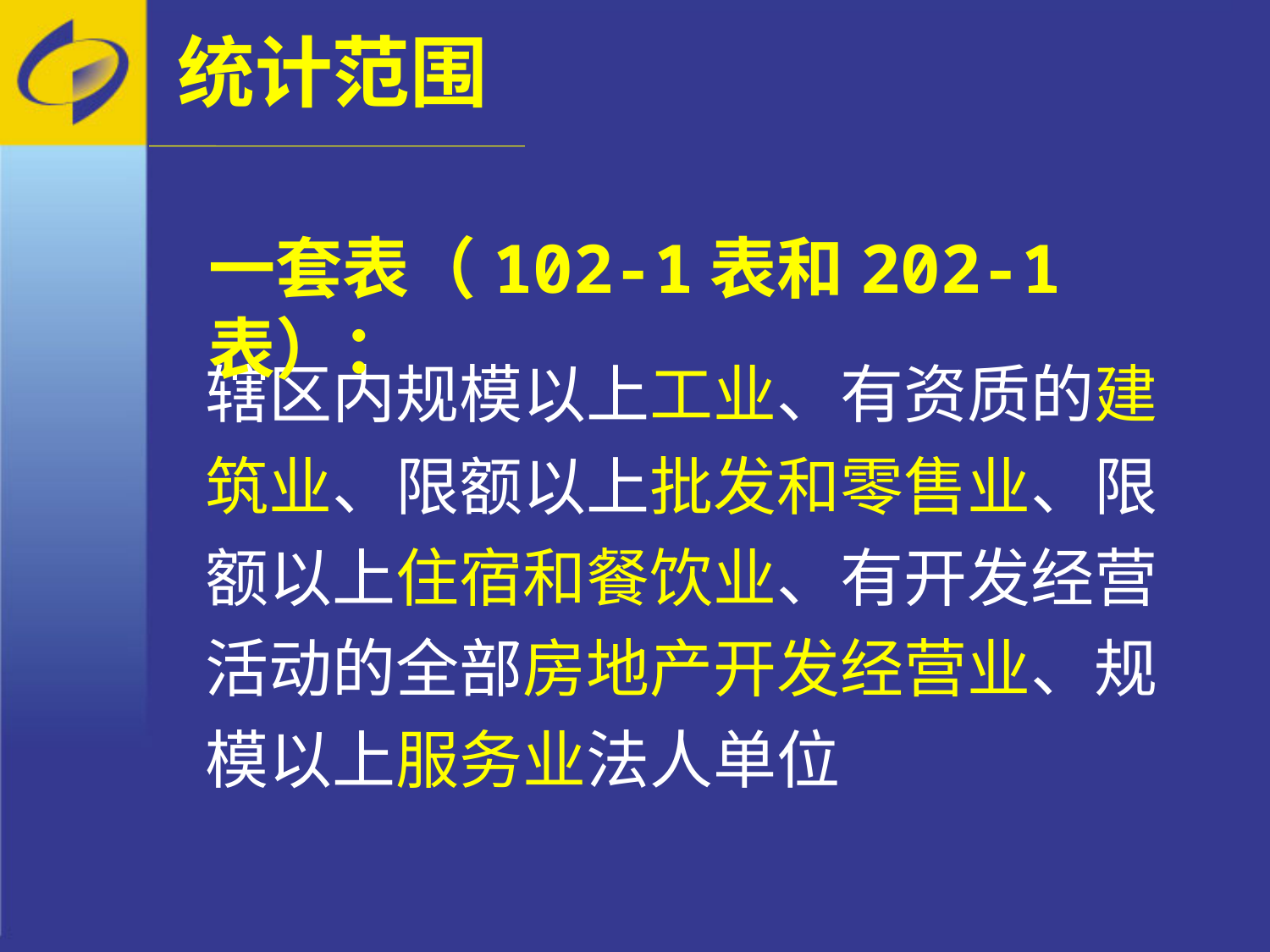

统计范围
一套表（102-1表和202-1表）：
辖区内规模以上工业、有资质的建筑业、限额以上批发和零售业、限额以上住宿和餐饮业、有开发经营活动的全部房地产开发经营业、规模以上服务业法人单位